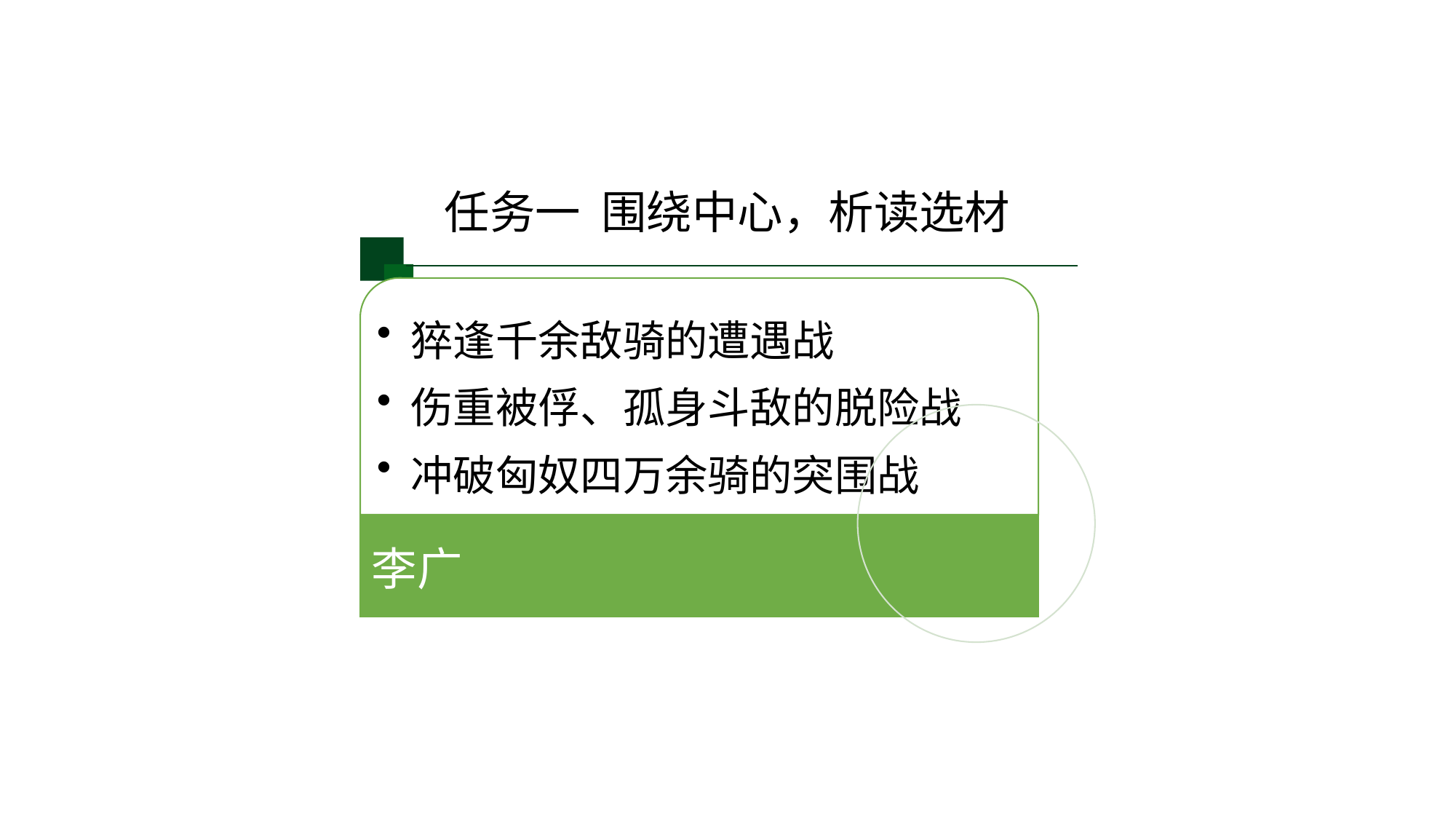

任务一  围绕中心，析读选材

李广
猝逢千余敌骑的遭遇战
伤重被俘、孤身斗敌的脱险战
冲破匈奴四万余骑的突围战